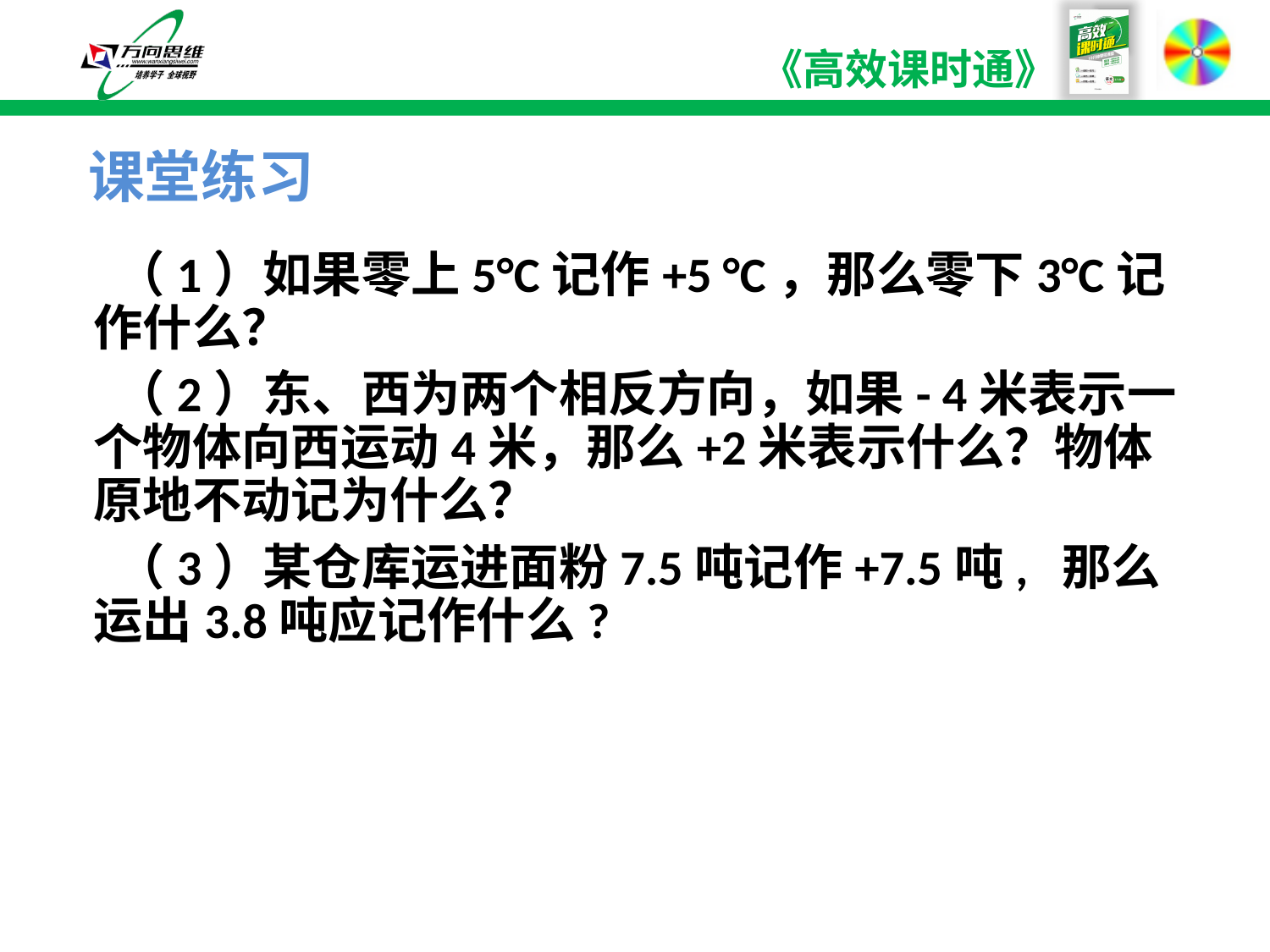

# 课堂练习
   （1）如果零上5°C记作+5 °C，那么零下3°C记作什么？
   （2）东、西为两个相反方向，如果- 4米表示一个物体向西运动4米，那么+2米表示什么？物体原地不动记为什么？
   （3）某仓库运进面粉7.5吨记作+7.5吨,  那么运出3.8吨应记作什么?